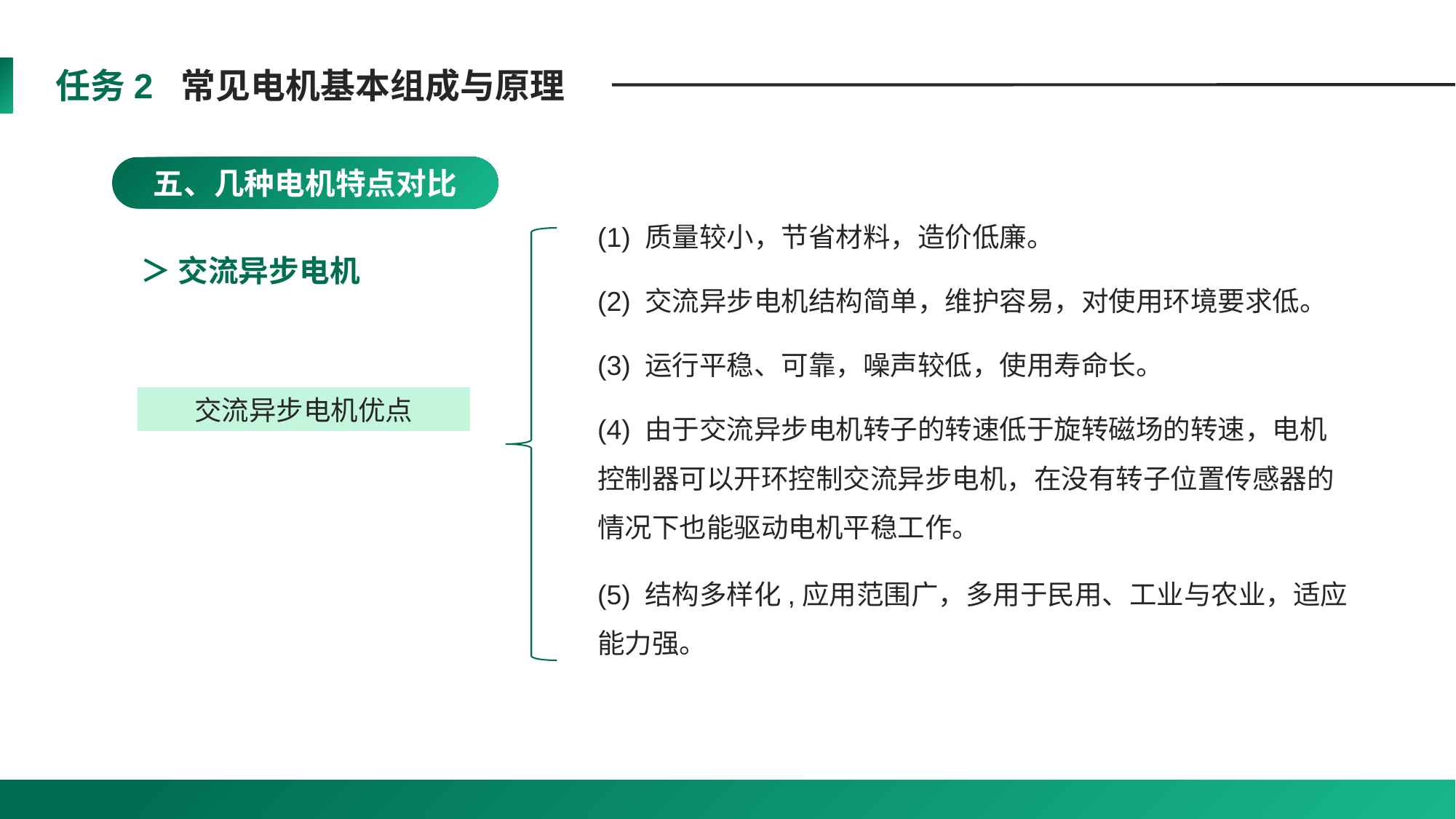

任务2  常见电机基本组成与原理
五、几种电机特点对比
(1) 质量较小，节省材料，造价低廉。

＞ 交流异步电机
(2) 交流异步电机结构简单，维护容易，对使用环境要求低。
(3) 运行平稳、可靠，噪声较低，使用寿命长。
交流异步电机优点
(4) 由于交流异步电机转子的转速低于旋转磁场的转速，电机控制器可以开环控制交流异步电机，在没有转子位置传感器的情况下也能驱动电机平稳工作。
(5) 结构多样化,应用范围广，多用于民用、工业与农业，适应能力强。